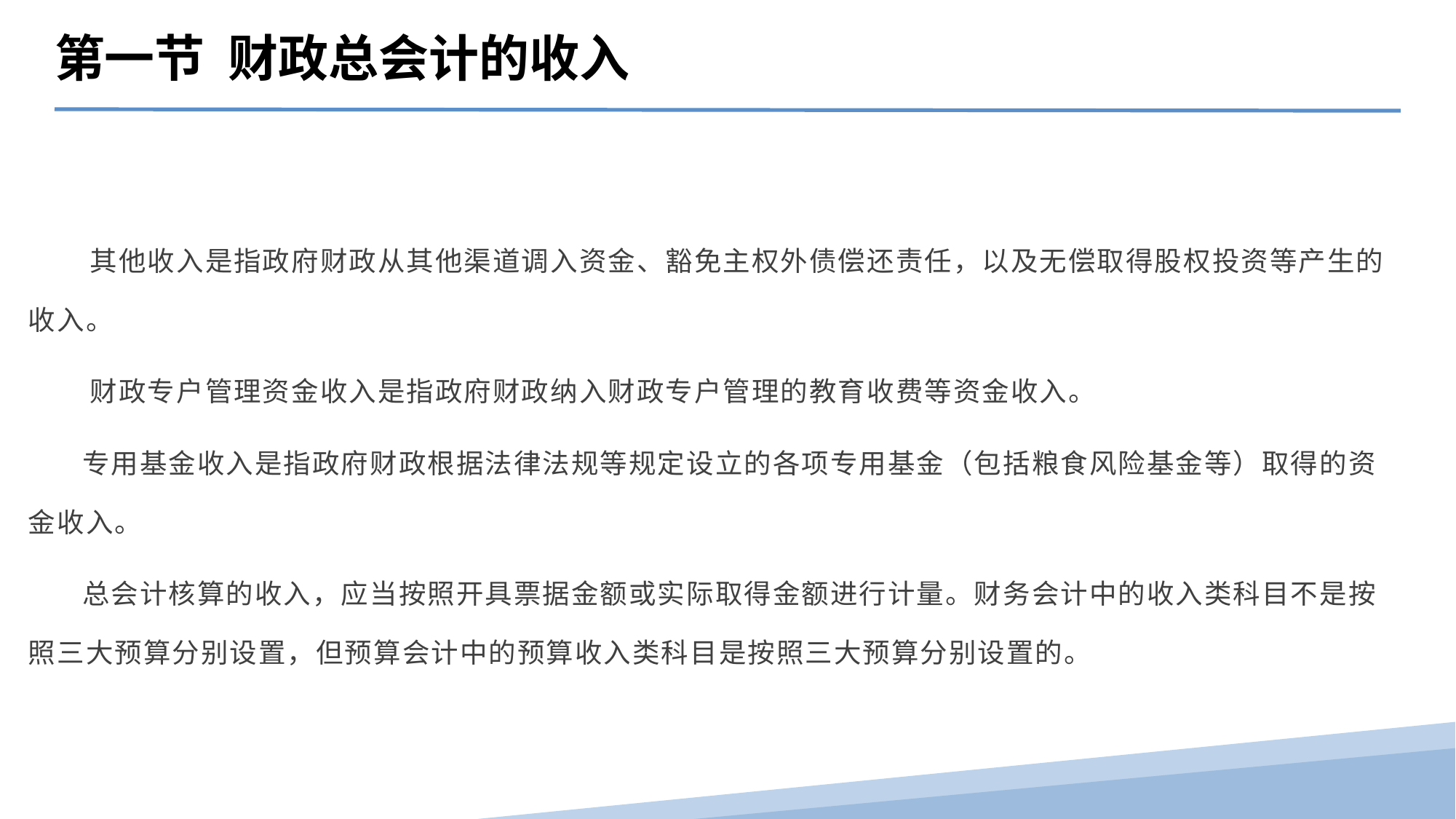

第一节  财政总会计的收入
       其他收入是指政府财政从其他渠道调入资金、豁免主权外债偿还责任，以及无偿取得股权投资等产生的收入。
       财政专户管理资金收入是指政府财政纳入财政专户管理的教育收费等资金收入。
      专用基金收入是指政府财政根据法律法规等规定设立的各项专用基金（包括粮食风险基金等）取得的资金收入。
      总会计核算的收入，应当按照开具票据金额或实际取得金额进行计量。财务会计中的收入类科目不是按照三大预算分别设置，但预算会计中的预算收入类科目是按照三大预算分别设置的。